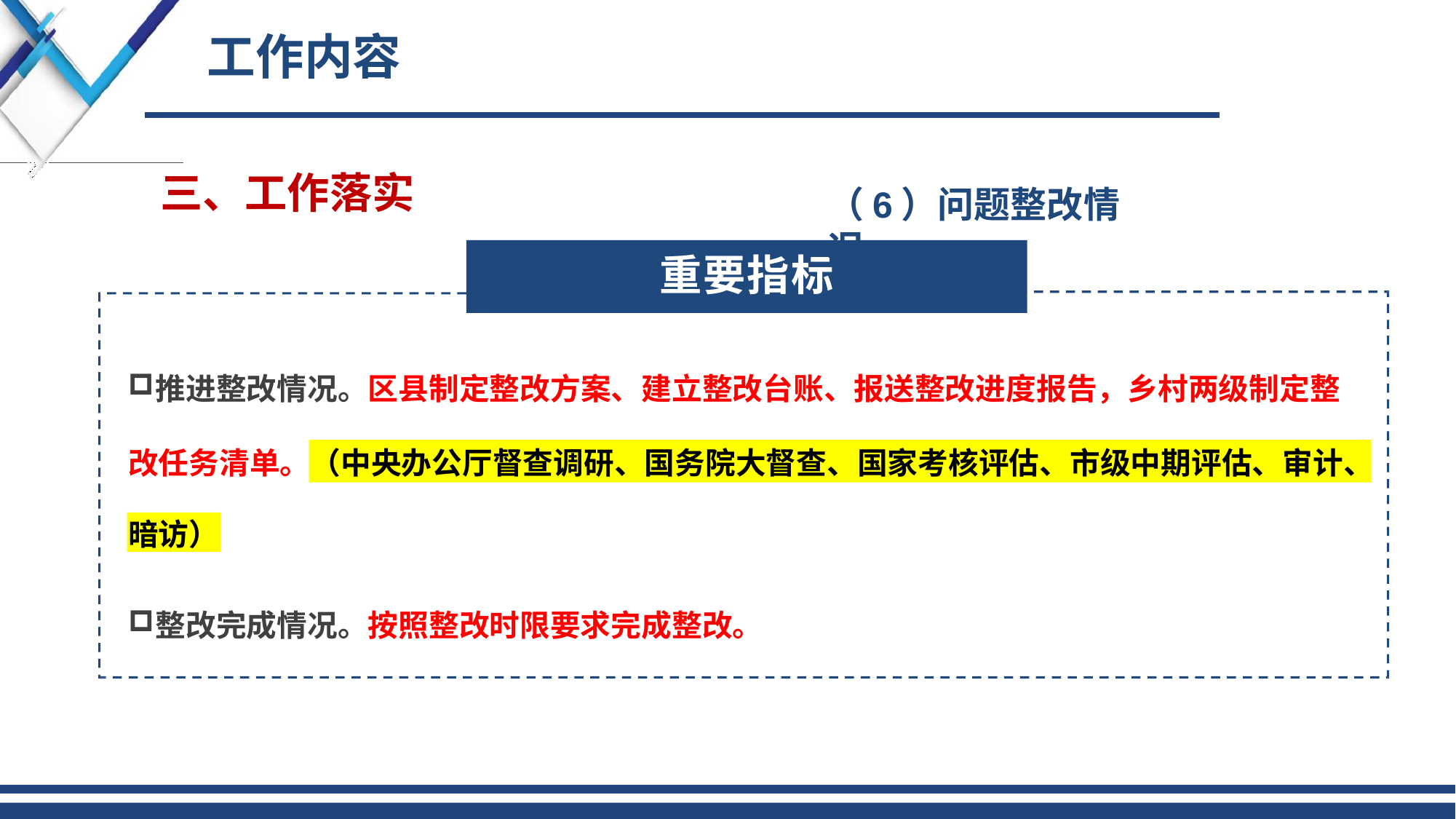

# 工作内容

三、工作落实
（6）问题整改情况

重要指标

推进整改情况。区县制定整改方案、建立整改台账、报送整改进度报告，乡村两级制定整

改任务清单。（中央办公厅督查调研、国务院大督查、国家考核评估、市级中期评估、审计、

暗访）
整改完成情况。按照整改时限要求完成整改。